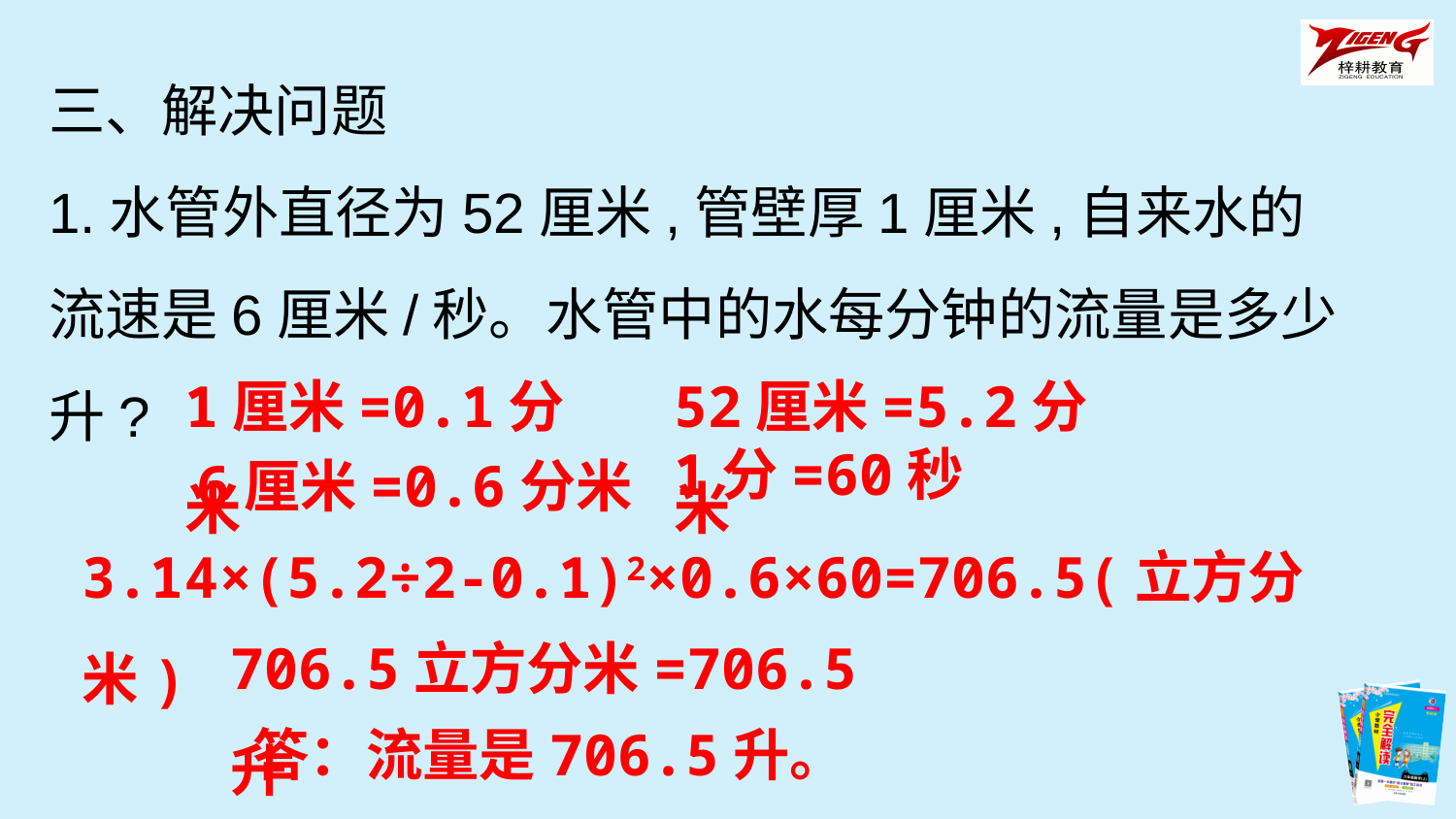

三、解决问题
1.水管外直径为52厘米,管壁厚1厘米,自来水的流速是6厘米/秒。水管中的水每分钟的流量是多少升?
1厘米=0.1分米
52厘米=5.2分米
1分=60秒
6厘米=0.6分米
3.14×(5.2÷2-0.1)2×0.6×60=706.5(立方分米)
706.5立方分米=706.5升
答：流量是706.5升。